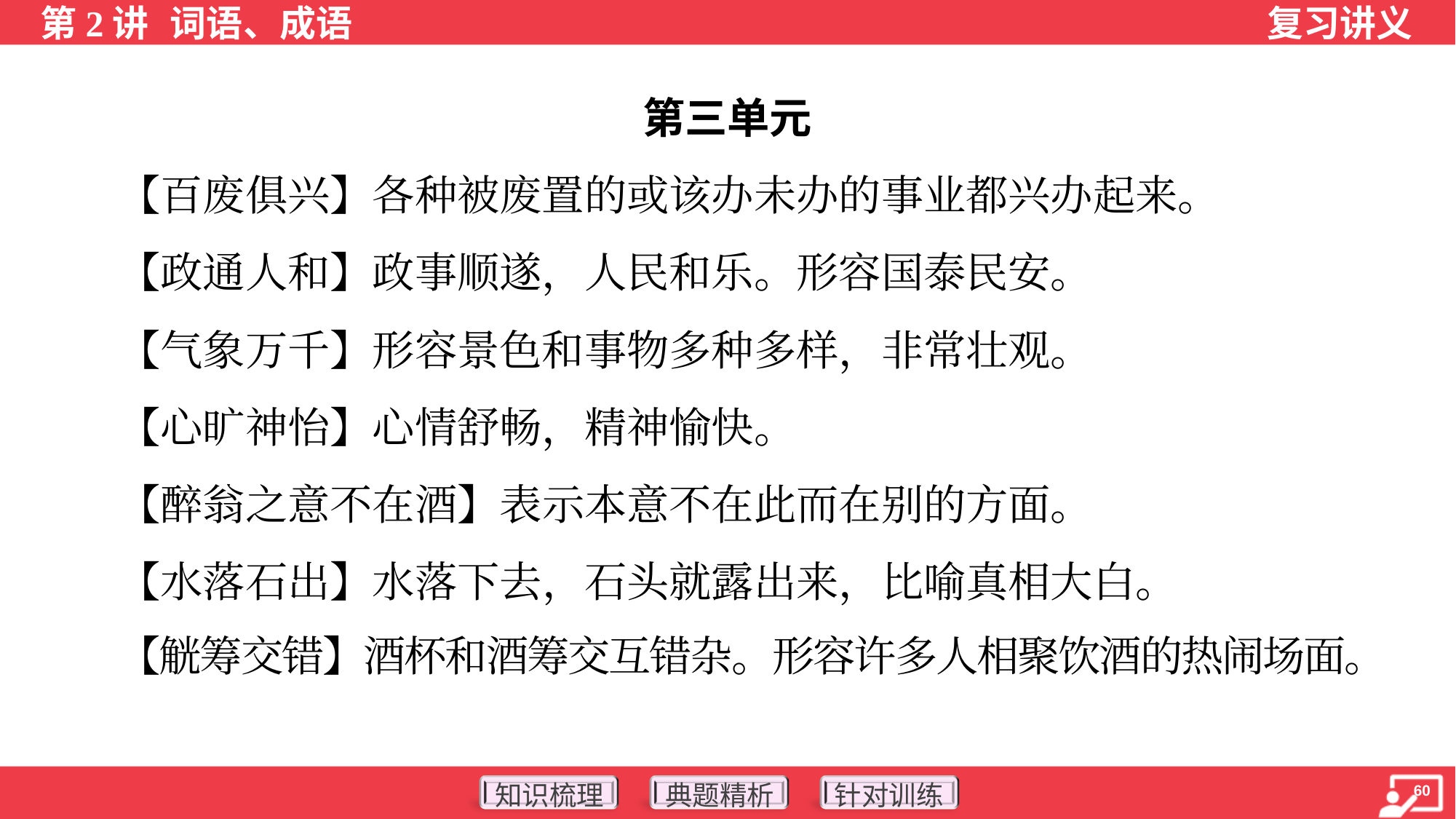

第三单元
    【百废俱兴】各种被废置的或该办未办的事业都兴办起来。
    【政通人和】政事顺遂，人民和乐。形容国泰民安。
    【气象万千】形容景色和事物多种多样，非常壮观。
    【心旷神怡】心情舒畅，精神愉快。
    【醉翁之意不在酒】表示本意不在此而在别的方面。
    【水落石出】水落下去，石头就露出来，比喻真相大白。
    【觥筹交错】酒杯和酒筹交互错杂。形容许多人相聚饮酒的热闹场面。